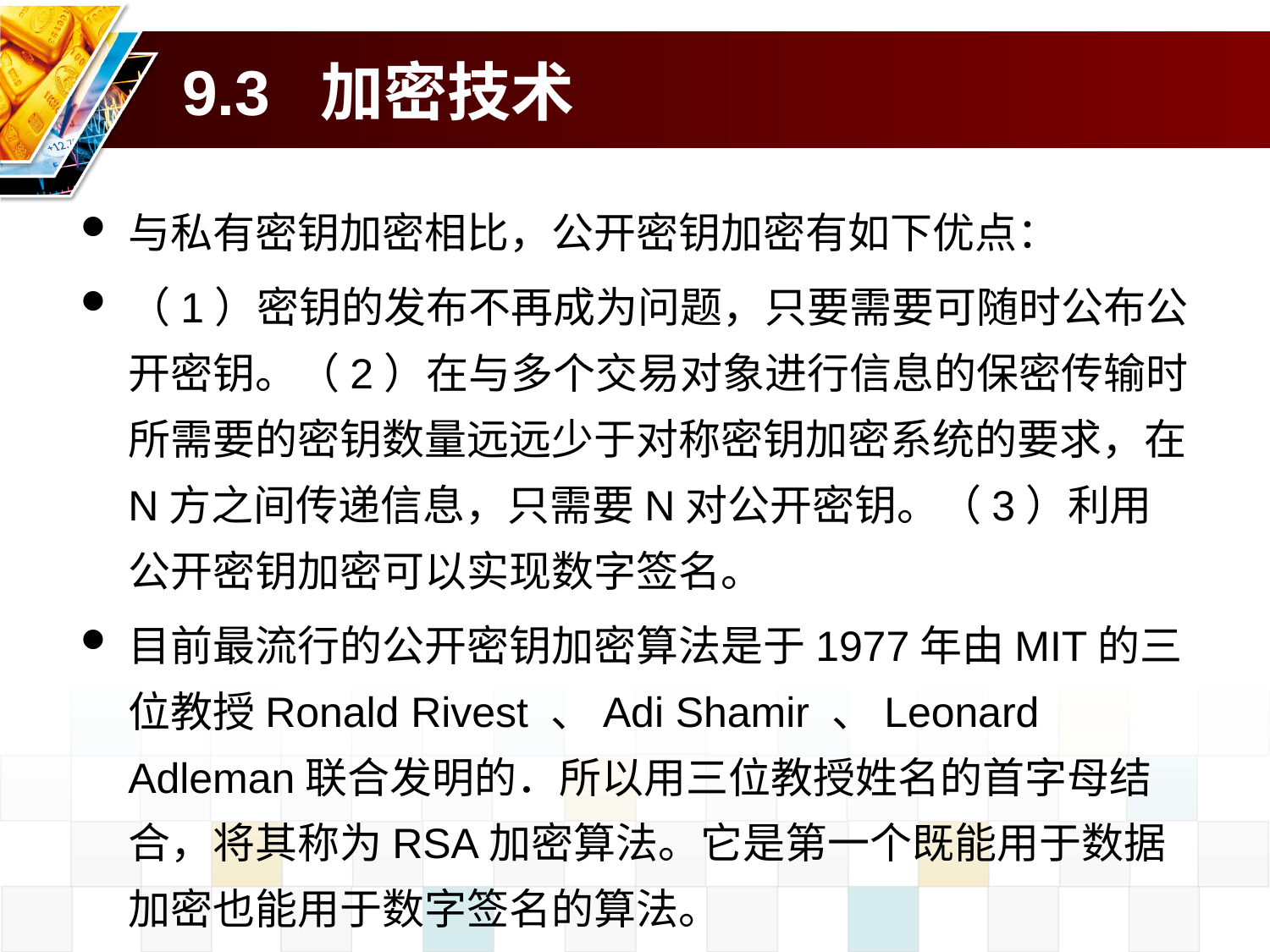

# 9.3  加密技术
与私有密钥加密相比，公开密钥加密有如下优点：
（1）密钥的发布不再成为问题，只要需要可随时公布公开密钥。（2）在与多个交易对象进行信息的保密传输时所需要的密钥数量远远少于对称密钥加密系统的要求，在N方之间传递信息，只需要N对公开密钥。（3）利用公开密钥加密可以实现数字签名。
目前最流行的公开密钥加密算法是于1977年由MIT的三位教授Ronald Rivest 、Adi Shamir 、Leonard Adleman联合发明的．所以用三位教授姓名的首字母结合，将其称为RSA加密算法。它是第一个既能用于数据加密也能用于数字签名的算法。